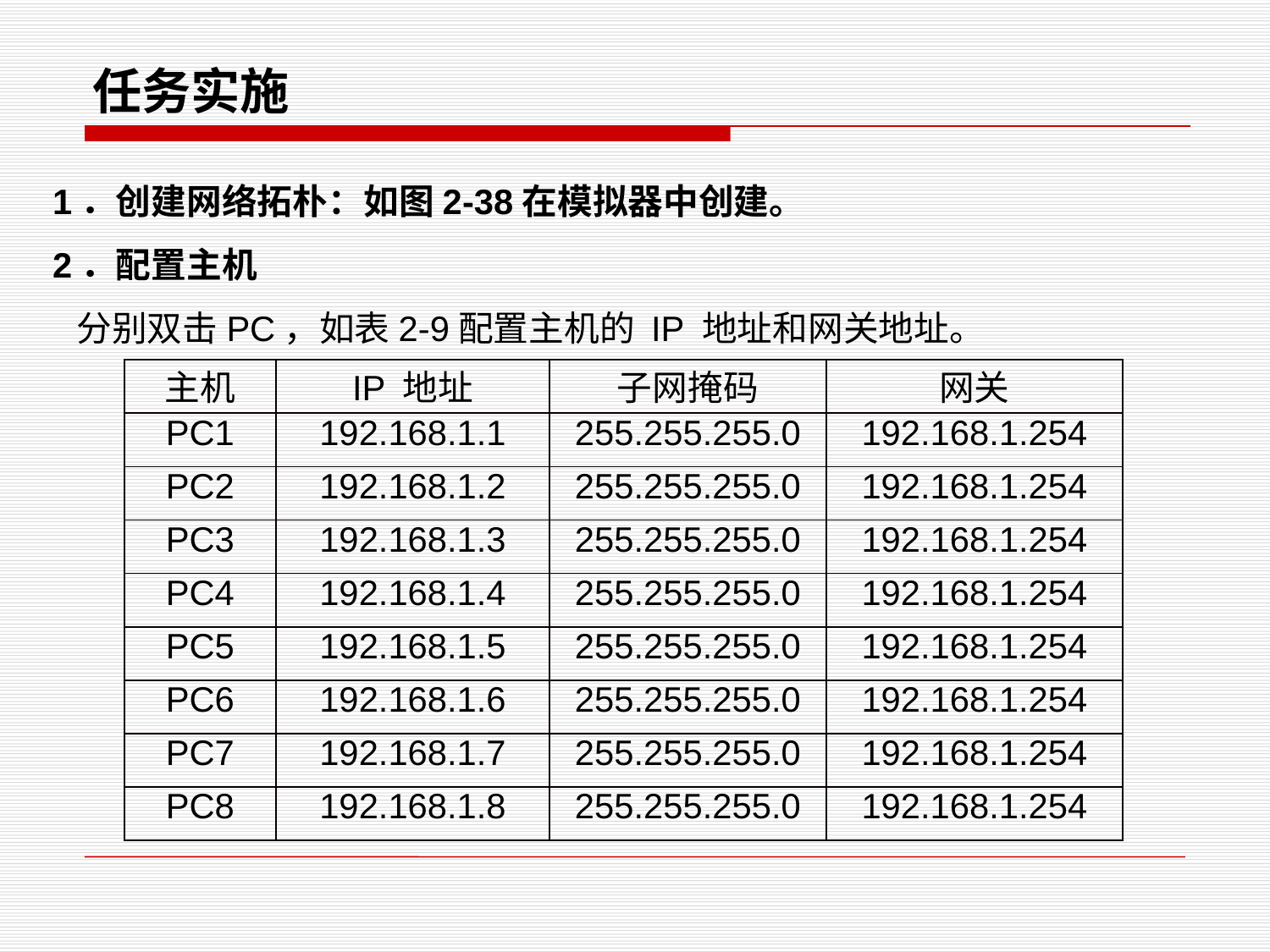

任务实施
1．创建网络拓朴：如图2-38在模拟器中创建。
2．配置主机
  分别双击PC，如表2-9配置主机的 IP 地址和网关地址。

| 主机 | IP 地址 | 子网掩码 | 网关 |
| --- | --- | --- | --- |
| PC1 | 192.168.1.1 | 255.255.255.0 | 192.168.1.254 |
| PC2 | 192.168.1.2 | 255.255.255.0 | 192.168.1.254 |
| PC3 | 192.168.1.3 | 255.255.255.0 | 192.168.1.254 |
| PC4 | 192.168.1.4 | 255.255.255.0 | 192.168.1.254 |
| PC5 | 192.168.1.5 | 255.255.255.0 | 192.168.1.254 |
| PC6 | 192.168.1.6 | 255.255.255.0 | 192.168.1.254 |
| PC7 | 192.168.1.7 | 255.255.255.0 | 192.168.1.254 |
| PC8 | 192.168.1.8 | 255.255.255.0 | 192.168.1.254 |
91